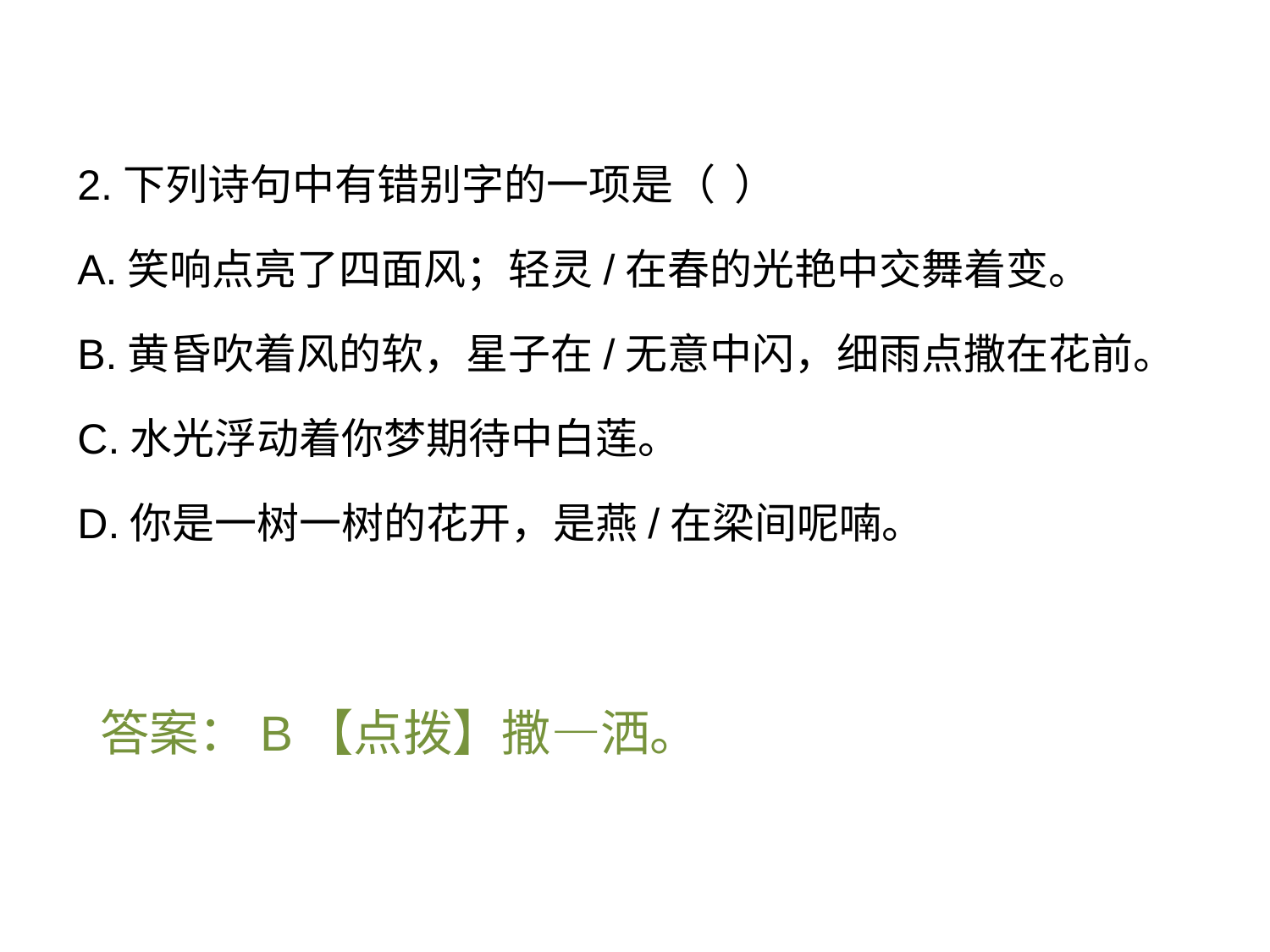

2.下列诗句中有错别字的一项是（  ）
A.笑响点亮了四面风；轻灵/在春的光艳中交舞着变。
B.黄昏吹着风的软，星子在/无意中闪，细雨点撒在花前。
C.水光浮动着你梦期待中白莲。
D.你是一树一树的花开，是燕/在梁间呢喃。
答案：B【点拨】撒—洒。